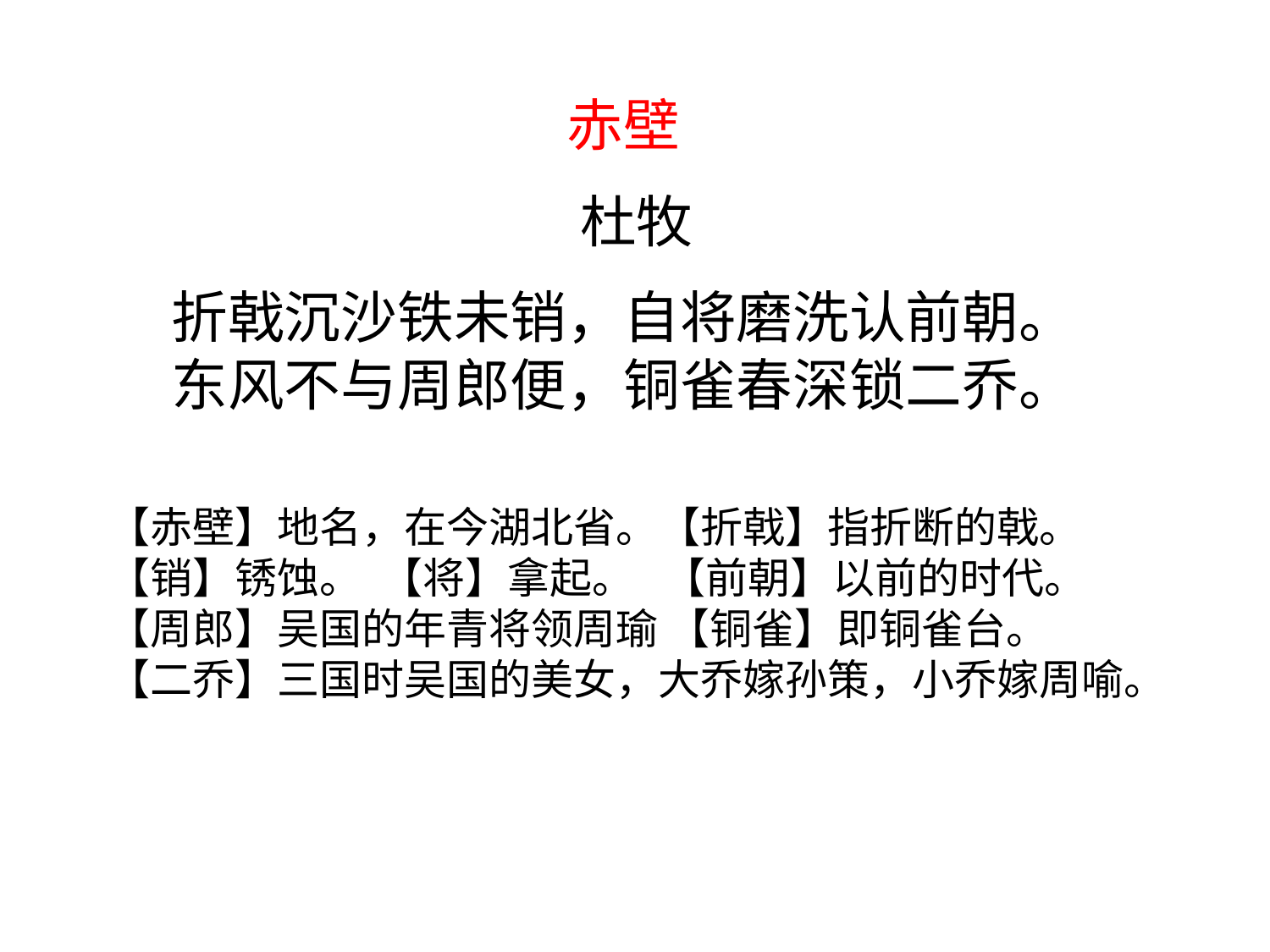

赤壁
 杜牧
折戟沉沙铁未销，自将磨洗认前朝。
东风不与周郎便，铜雀春深锁二乔。

【赤壁】地名，在今湖北省。【折戟】指折断的戟。 
【销】锈蚀。  【将】拿起。   【前朝】以前的时代。 
【周郎】吴国的年青将领周瑜 【铜雀】即铜雀台。  
【二乔】三国时吴国的美女，大乔嫁孙策，小乔嫁周喻。